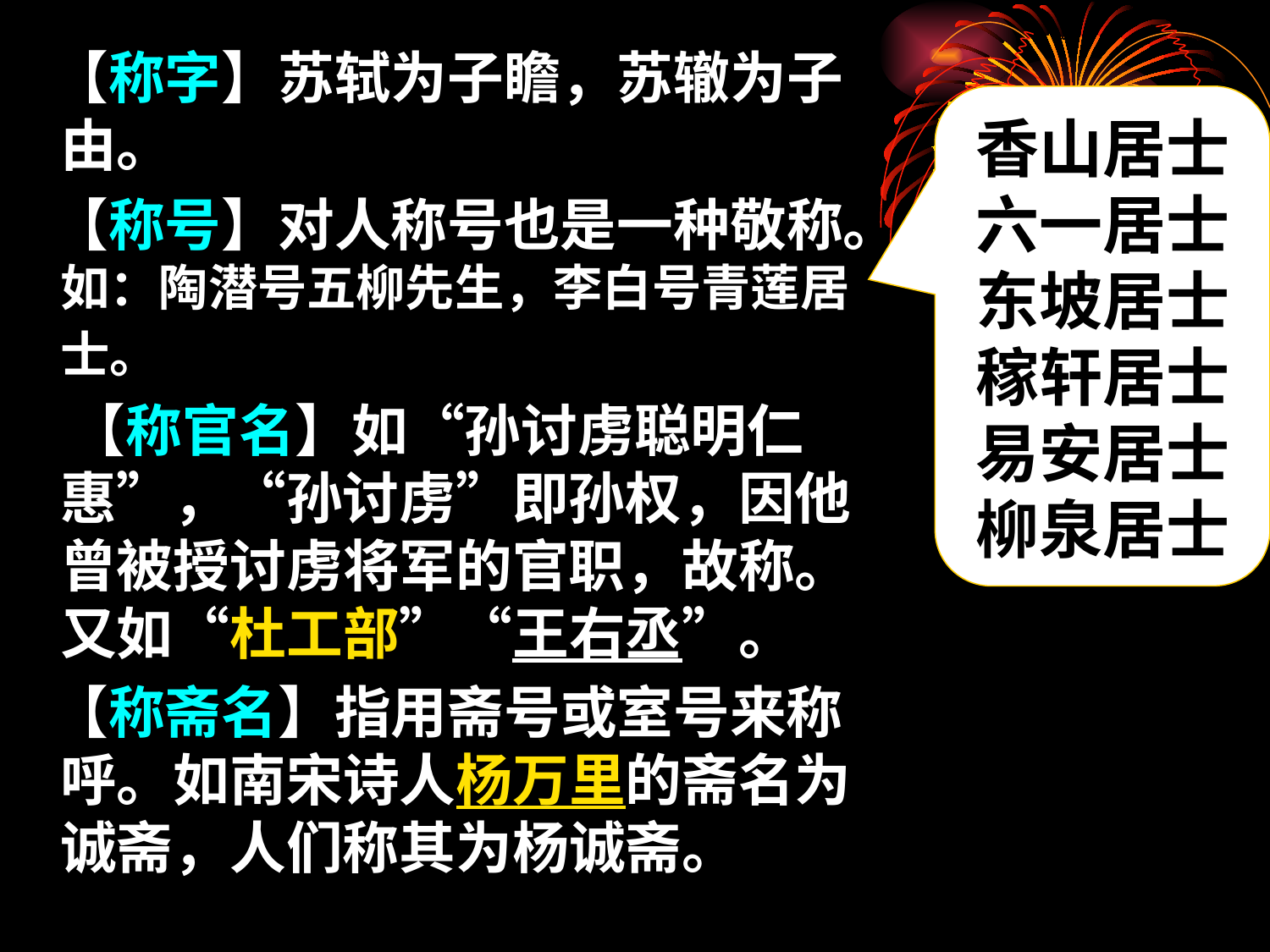

【称字】苏轼为子瞻，苏辙为子由。
  【称号】对人称号也是一种敬称。如：陶潜号五柳先生，李白号青莲居士。
　【称官名】如“孙讨虏聪明仁惠”，“孙讨虏”即孙权，因他曾被授讨虏将军的官职，故称。又如“杜工部”“王右丞”。
  【称斋名】指用斋号或室号来称呼。如南宋诗人杨万里的斋名为诚斋，人们称其为杨诚斋。
香山居士
六一居士
东坡居士
稼轩居士
易安居士
柳泉居士